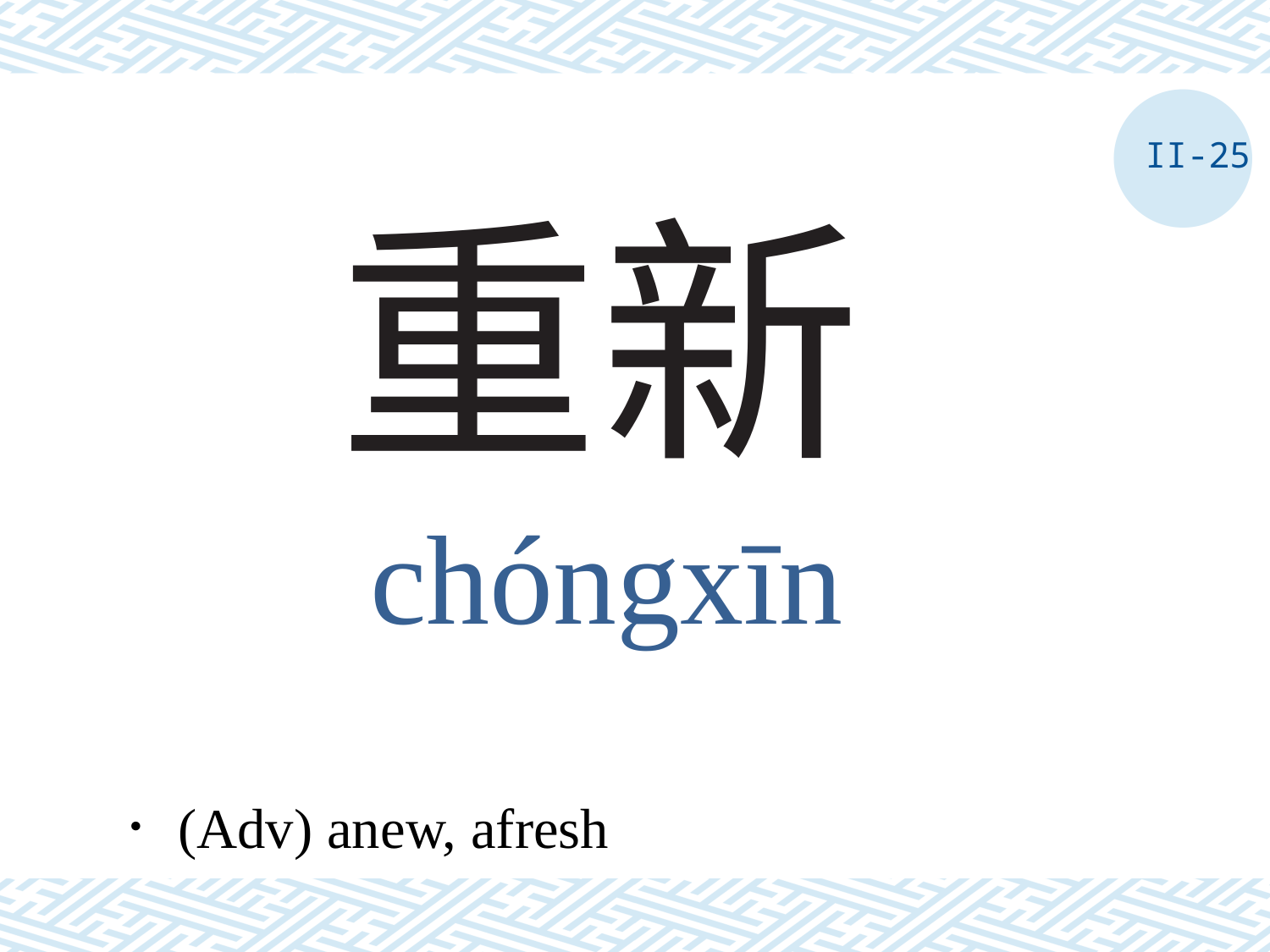

II-25

# 重新
chóngxīn
．(Adv) anew, afresh